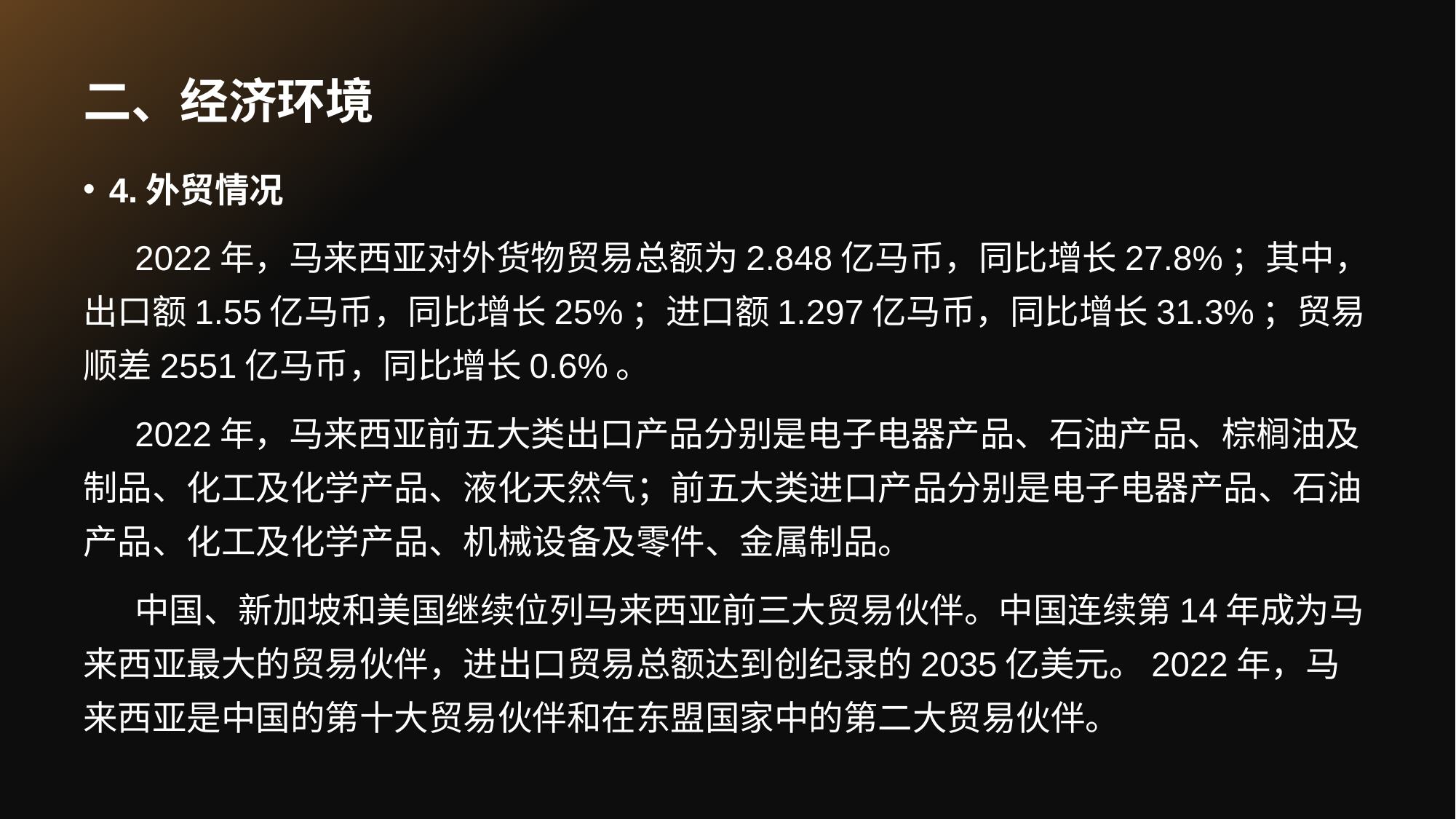

# 二、经济环境
4.外贸情况
2022年，马来西亚对外货物贸易总额为2.848亿马币，同比增长27.8%；其中，出口额1.55亿马币，同比增长25%；进口额1.297亿马币，同比增长31.3%；贸易顺差2551亿马币，同比增长0.6%。
2022年，马来西亚前五大类出口产品分别是电子电器产品、石油产品、棕榈油及制品、化工及化学产品、液化天然气；前五大类进口产品分别是电子电器产品、石油产品、化工及化学产品、机械设备及零件、金属制品。
中国、新加坡和美国继续位列马来西亚前三大贸易伙伴。中国连续第14年成为马来西亚最大的贸易伙伴，进出口贸易总额达到创纪录的2035亿美元。2022年，马来西亚是中国的第十大贸易伙伴和在东盟国家中的第二大贸易伙伴。